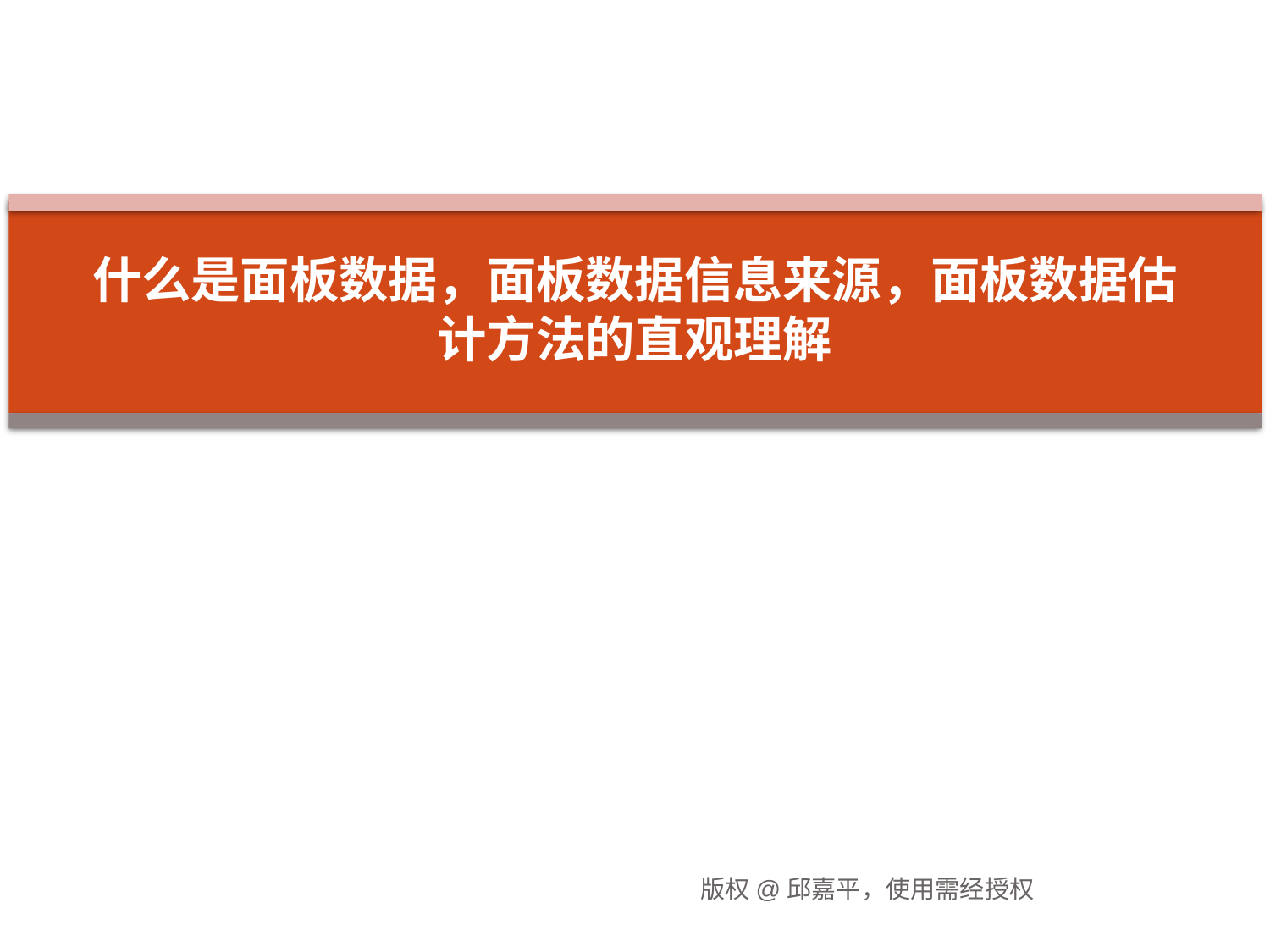

# 什么是面板数据，面板数据信息来源，面板数据估计方法的直观理解

版权@邱嘉平，使用需经授权